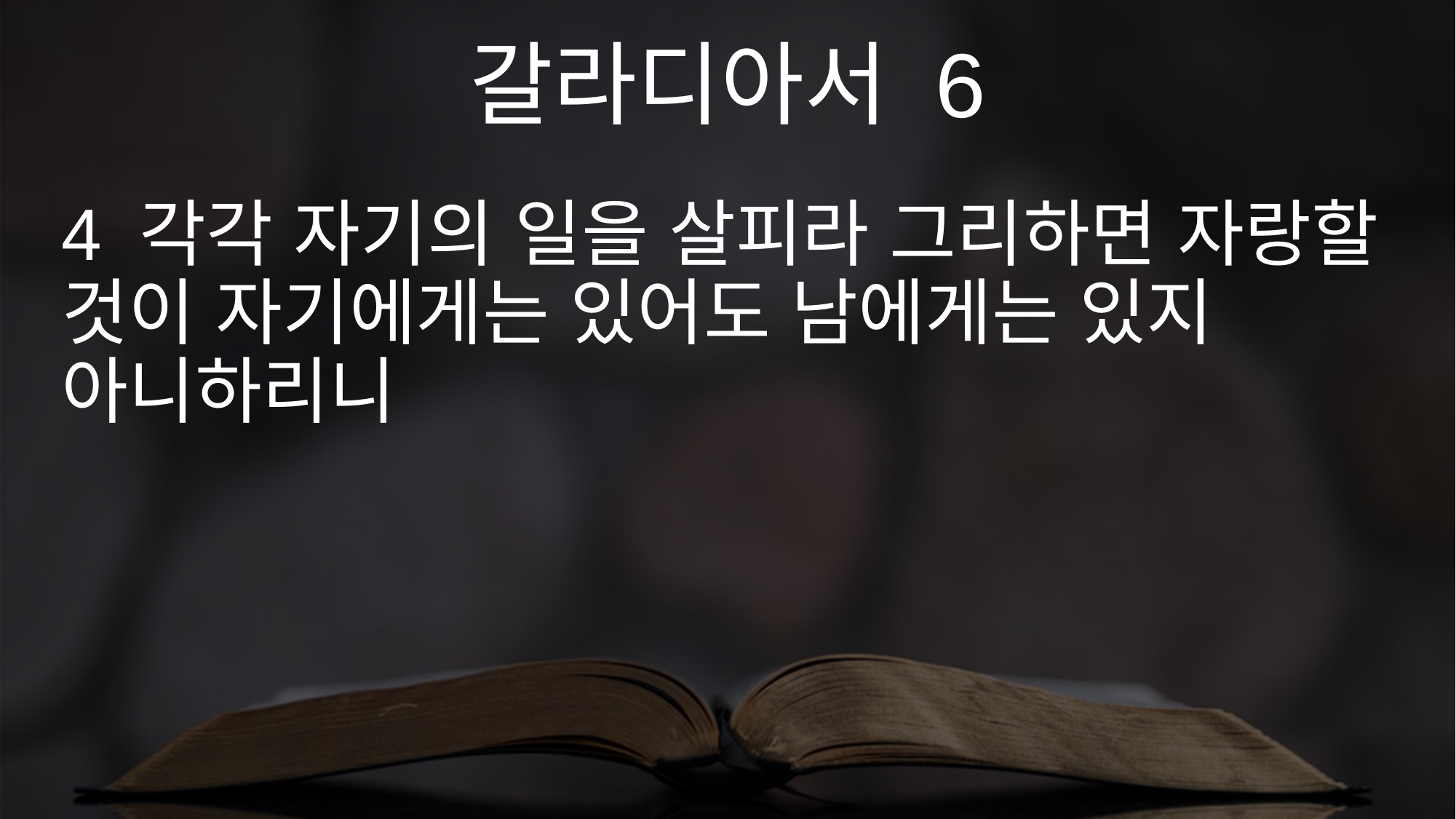

갈라디아서 6
4 각각 자기의 일을 살피라 그리하면 자랑할 것이 자기에게는 있어도 남에게는 있지 아니하리니